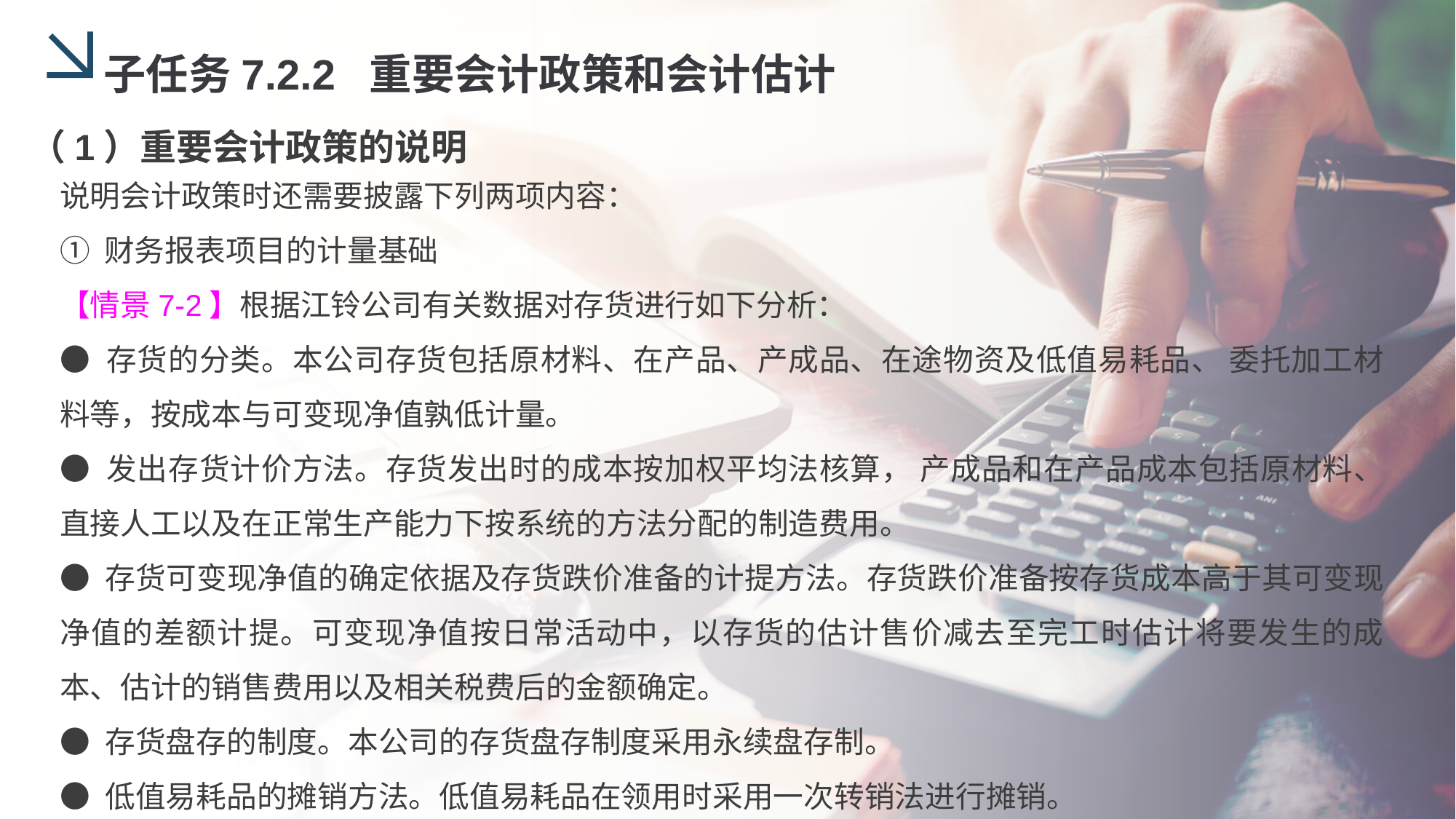

子任务7.2.2  重要会计政策和会计估计
（1）重要会计政策的说明
说明会计政策时还需要披露下列两项内容：
① 财务报表项目的计量基础
【情景7-2】根据江铃公司有关数据对存货进行如下分析：
● 存货的分类。本公司存货包括原材料、在产品、产成品、在途物资及低值易耗品、 委托加工材料等，按成本与可变现净值孰低计量。
● 发出存货计价方法。存货发出时的成本按加权平均法核算， 产成品和在产品成本包括原材料、直接人工以及在正常生产能力下按系统的方法分配的制造费用。
● 存货可变现净值的确定依据及存货跌价准备的计提方法。存货跌价准备按存货成本高于其可变现净值的差额计提。可变现净值按日常活动中，以存货的估计售价减去至完工时估计将要发生的成本、估计的销售费用以及相关税费后的金额确定。
● 存货盘存的制度。本公司的存货盘存制度采用永续盘存制。
● 低值易耗品的摊销方法。低值易耗品在领用时采用一次转销法进行摊销。